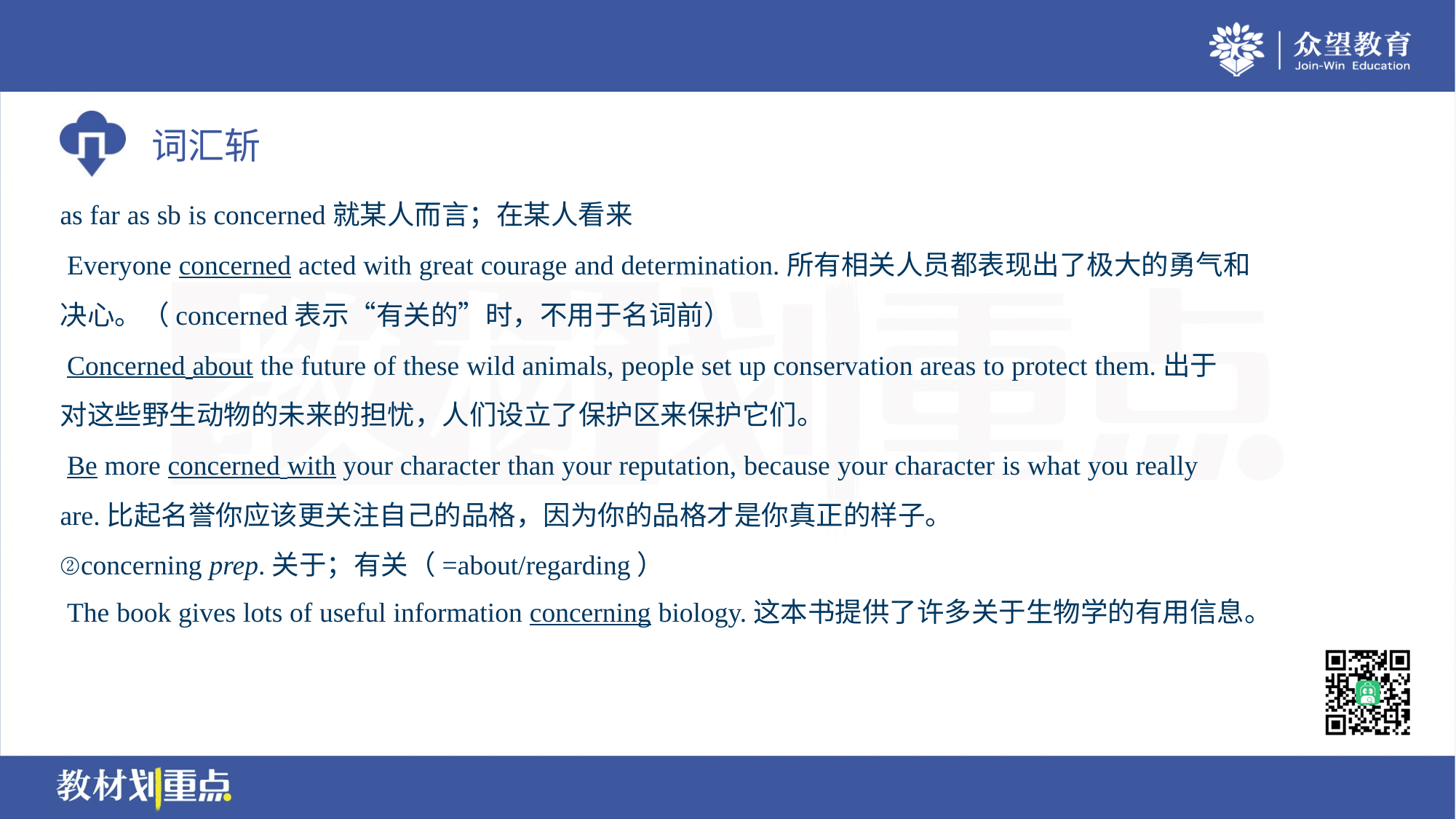

as far as sb is concerned就某人而言；在某人看来
 Everyone concerned acted with great courage and determination.所有相关人员都表现出了极大的勇气和
决心。（concerned表示“有关的”时，不用于名词前）
 Concerned about the future of these wild animals, people set up conservation areas to protect them.出于
对这些野生动物的未来的担忧，人们设立了保护区来保护它们。
 Be more concerned with your character than your reputation, because your character is what you really
are.比起名誉你应该更关注自己的品格，因为你的品格才是你真正的样子。
②concerning prep.关于；有关（=about/regarding）
 The book gives lots of useful information concerning biology.这本书提供了许多关于生物学的有用信息。